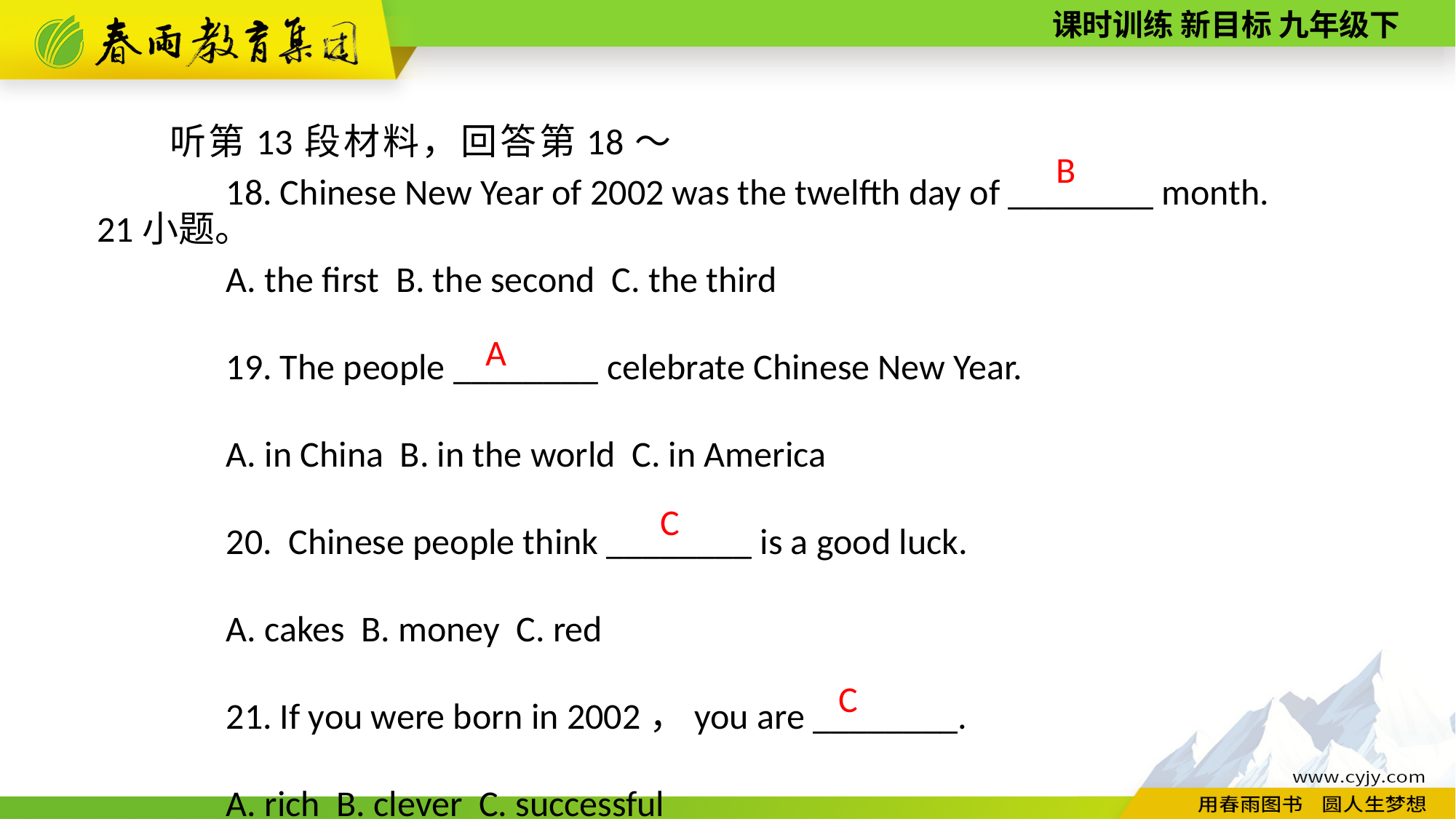

听第13段材料，回答第18～21小题。
18. Chinese New Year of 2002 was the twelfth day of ________ month.
A. the first  B. the second  C. the third
19. The people ________ celebrate Chinese New Year.
A. in China  B. in the world  C. in America
20.  Chinese people think ________ is a good luck.
A. cakes  B. money  C. red
21. If you were born in 2002，you are ________.
A. rich  B. clever  C. successful
B
A
C
C